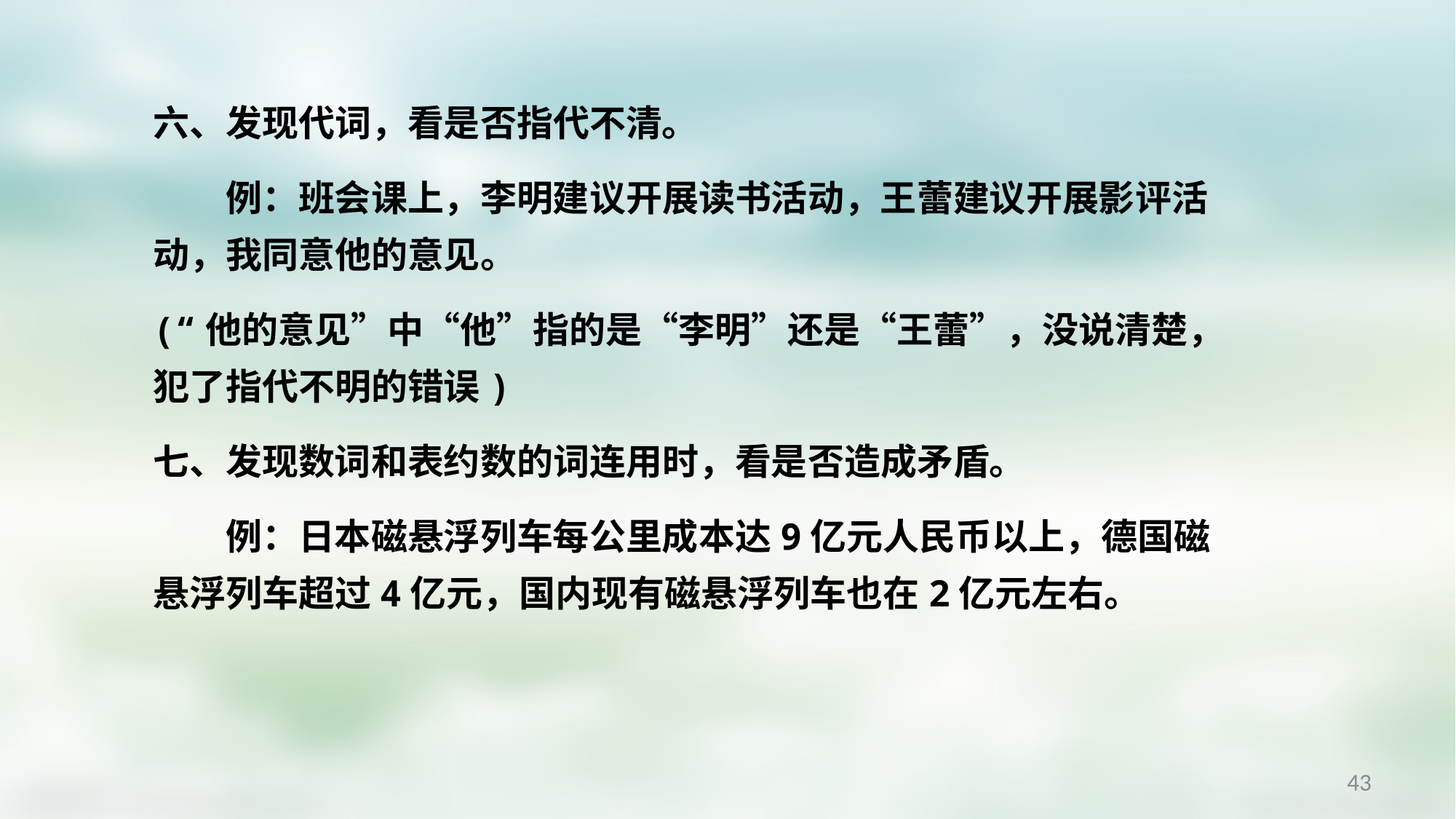

六、发现代词，看是否指代不清。
　　例：班会课上，李明建议开展读书活动，王蕾建议开展影评活动，我同意他的意见。
(“他的意见”中“他”指的是“李明”还是“王蕾”，没说清楚，犯了指代不明的错误)
七、发现数词和表约数的词连用时，看是否造成矛盾。
　　例：日本磁悬浮列车每公里成本达9亿元人民币以上，德国磁悬浮列车超过4亿元，国内现有磁悬浮列车也在2亿元左右。
43